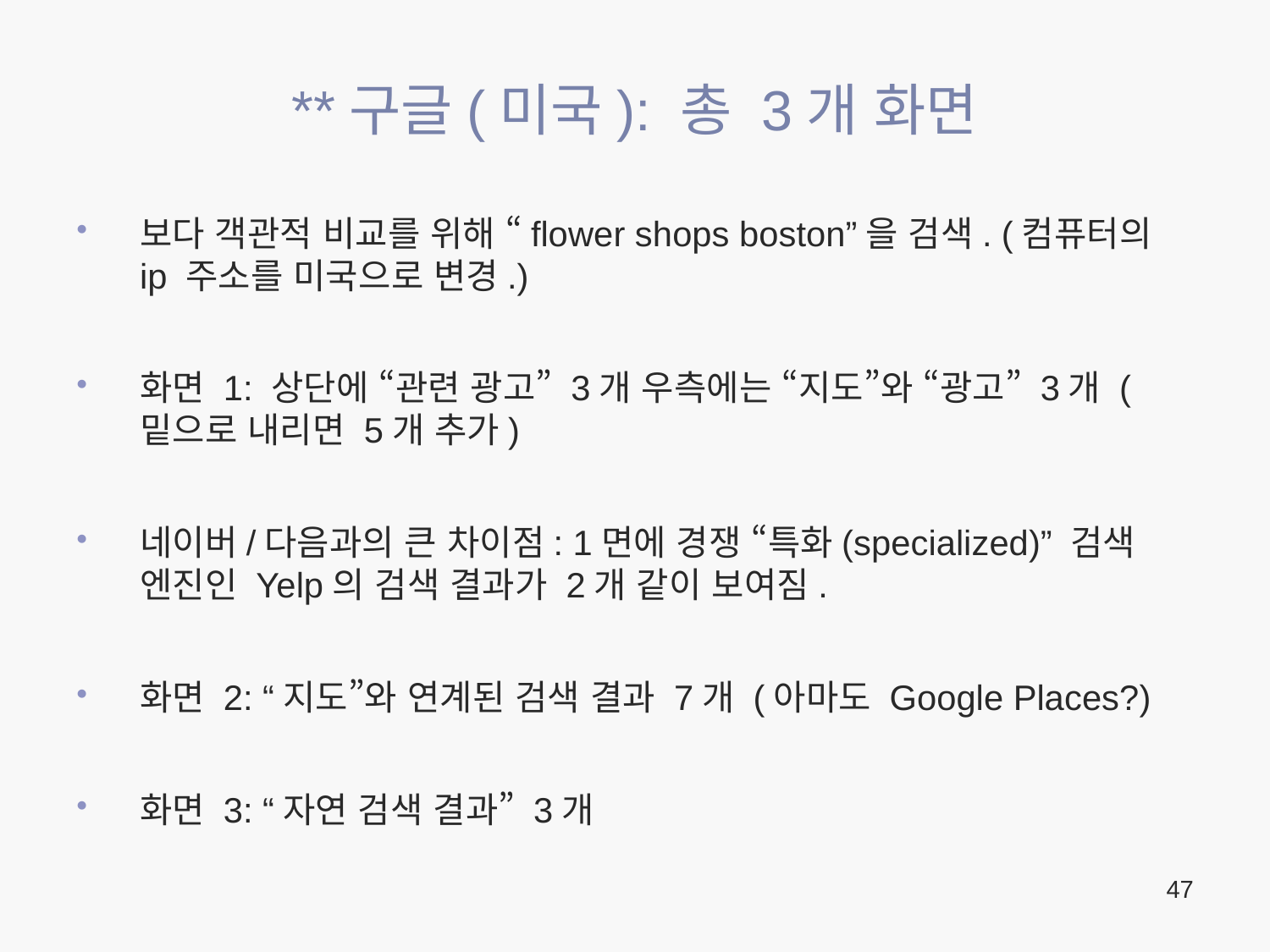

# **구글(미국): 총 3개 화면
보다 객관적 비교를 위해 “flower shops boston”을 검색. (컴퓨터의 ip 주소를 미국으로 변경.)

화면 1: 상단에 “관련 광고” 3개 우측에는 “지도”와 “광고” 3개 (밑으로 내리면 5개 추가)

네이버/다음과의 큰 차이점: 1면에 경쟁 “특화(specialized)” 검색 엔진인 Yelp의 검색 결과가 2개 같이 보여짐.

화면 2: “지도”와 연계된 검색 결과 7개 (아마도 Google Places?)

화면 3: “자연 검색 결과” 3개
47